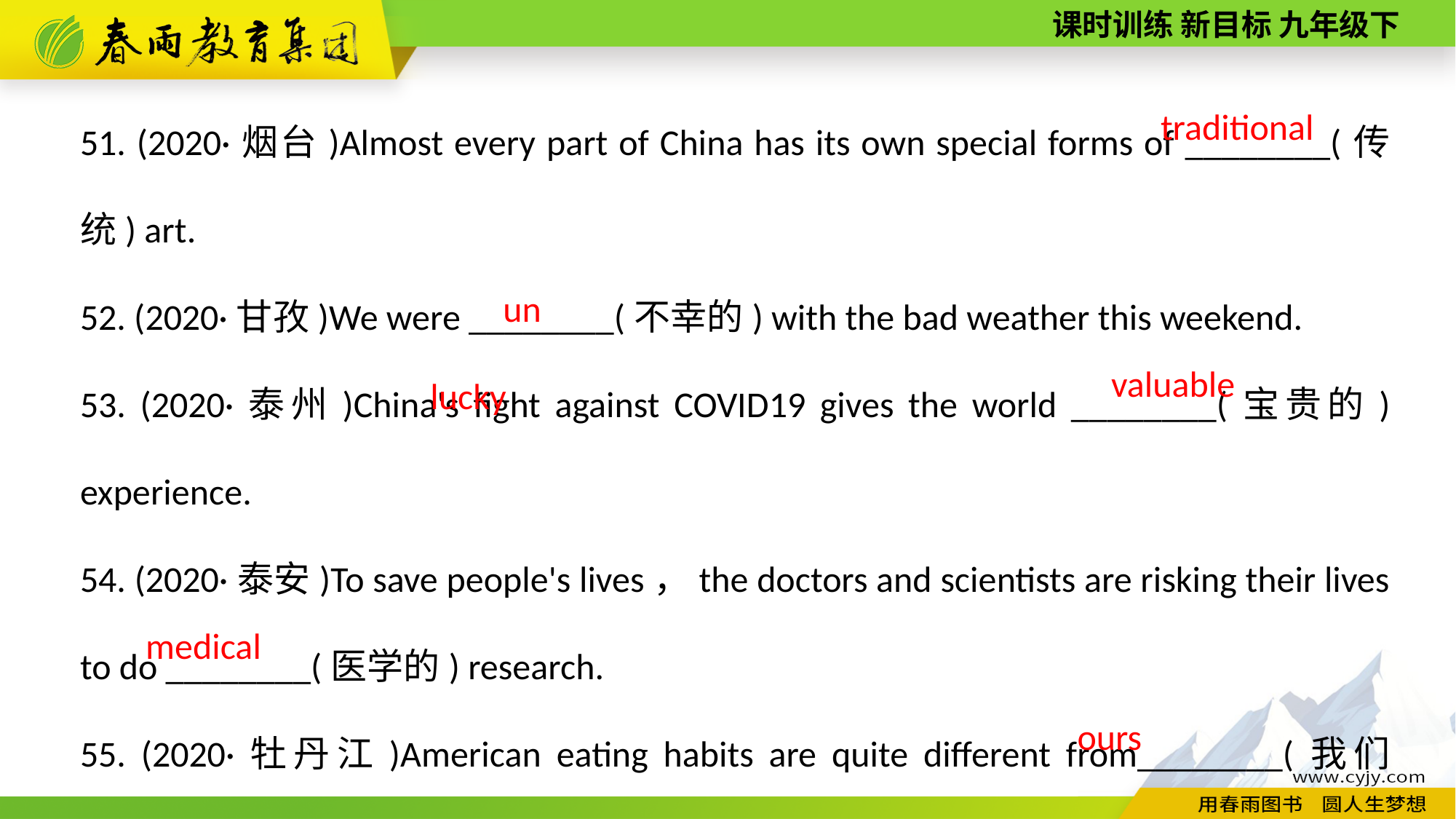

51. (2020·烟台)Almost every part of China has its own special forms of ________(传统) art.
52. (2020·甘孜)We were ________(不幸的) with the bad weather this weekend.
53. (2020·泰州)China's fight against COVID­19 gives the world ________(宝贵的) experience.
54. (2020·泰安)To save people's lives，the doctors and scientists are risking their lives to do ________(医学的) research.
55. (2020·牡丹江)American eating habits are quite different from________(我们的)．
traditional
unlucky
valuable
medical
ours